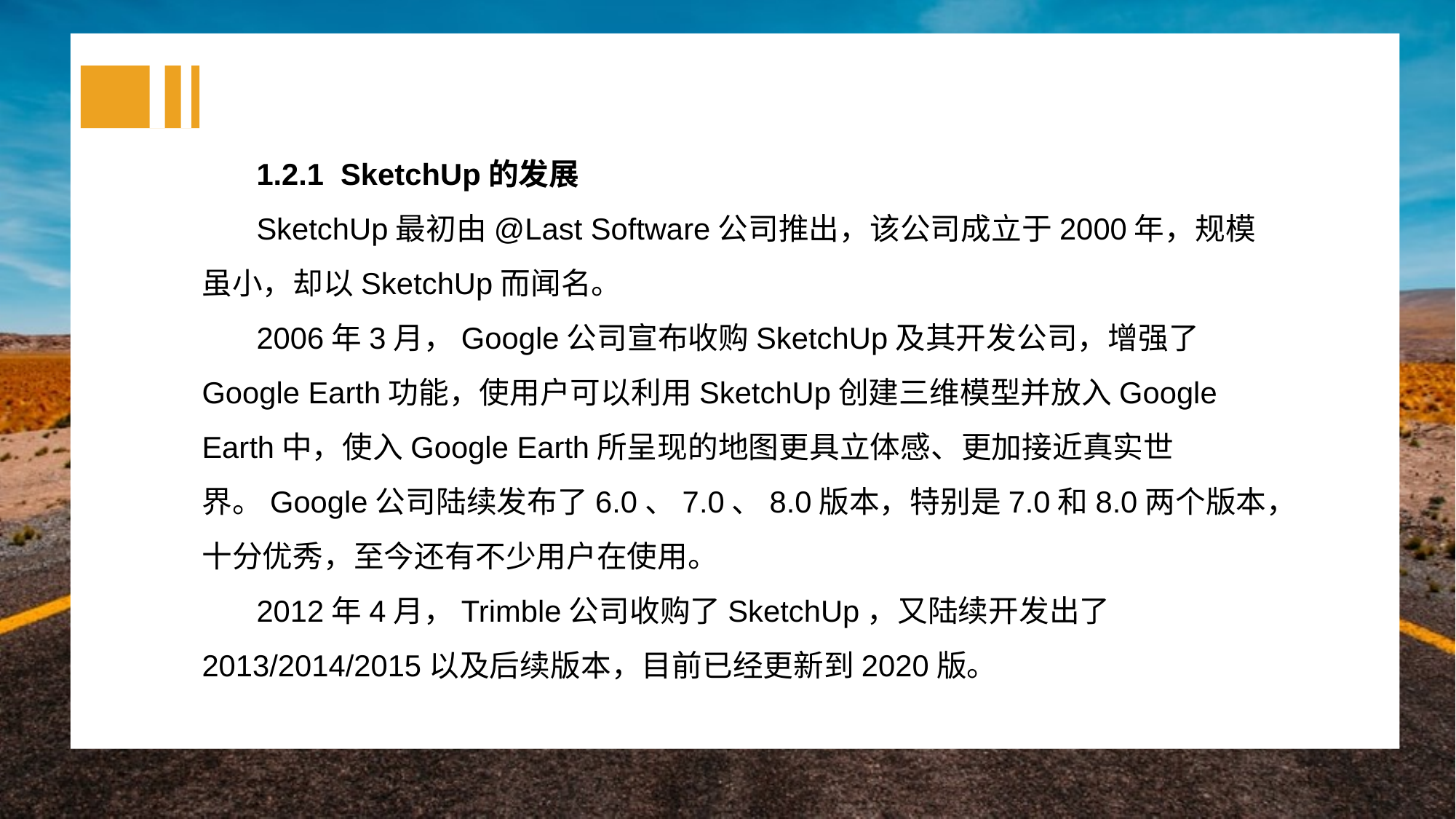

1.2.1  SketchUp的发展
SketchUp最初由@Last Software公司推出，该公司成立于2000年，规模虽小，却以SketchUp而闻名。
2006年3月，Google公司宣布收购SketchUp及其开发公司，增强了Google Earth功能，使用户可以利用SketchUp创建三维模型并放入Google Earth中，使入Google Earth所呈现的地图更具立体感、更加接近真实世界。Google公司陆续发布了6.0、7.0、8.0版本，特别是7.0和8.0两个版本，十分优秀，至今还有不少用户在使用。
2012年4月，Trimble公司收购了SketchUp，又陆续开发出了2013/2014/2015以及后续版本，目前已经更新到2020版。